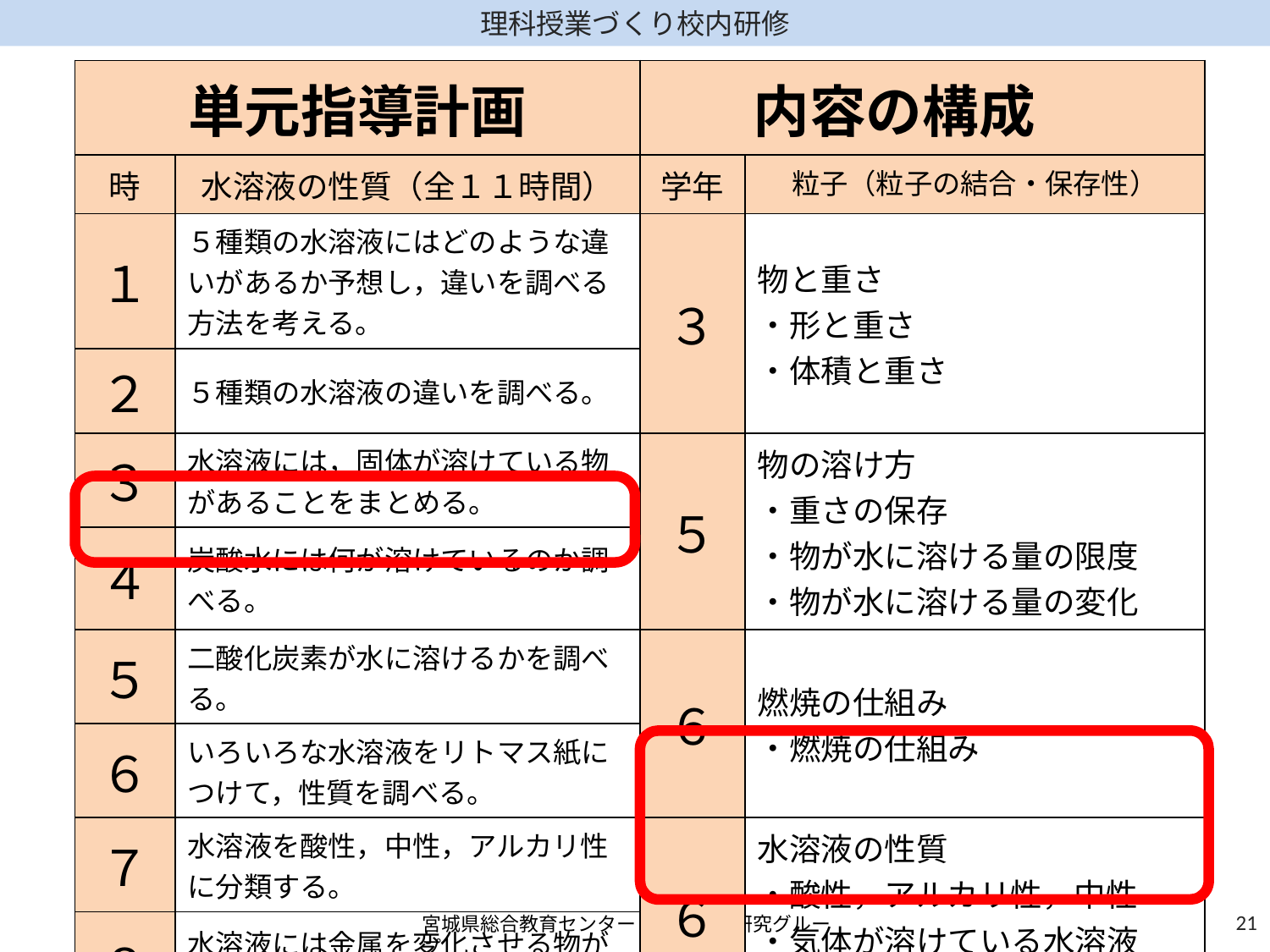

| 単元指導計画 |  | 内容の構成 |  |
| --- | --- | --- | --- |
| 時 | 水溶液の性質（全１１時間） | 学年 | 粒子（粒子の結合・保存性） |
| １ | ５種類の水溶液にはどのような違いがあるか予想し，違いを調べる方法を考える。 | ３ | 物と重さ ・形と重さ ・体積と重さ |
| ２ | ５種類の水溶液の違いを調べる。 |  |  |
| ３ | 水溶液には，固体が溶けている物があることをまとめる。 | ５ | 物の溶け方 ・重さの保存 ・物が水に溶ける量の限度 ・物が水に溶ける量の変化 |
| ４ | 炭酸水には何が溶けているのか調べる。 |  |  |
| ５ | 二酸化炭素が水に溶けるかを調べる。 | ６ | 燃焼の仕組み ・燃焼の仕組み |
| ６ | いろいろな水溶液をリトマス紙につけて，性質を調べる。 |  |  |
| ７ | 水溶液を酸性，中性，アルカリ性に分類する。 | ６ | 水溶液の性質 ・酸性，アルカリ性，中性 ・気体が溶けている水溶液 ・金属を変化させる水溶液 |
| ８ | 水溶液には金属を変化させる物があることををまとめる。 |  |  |

21